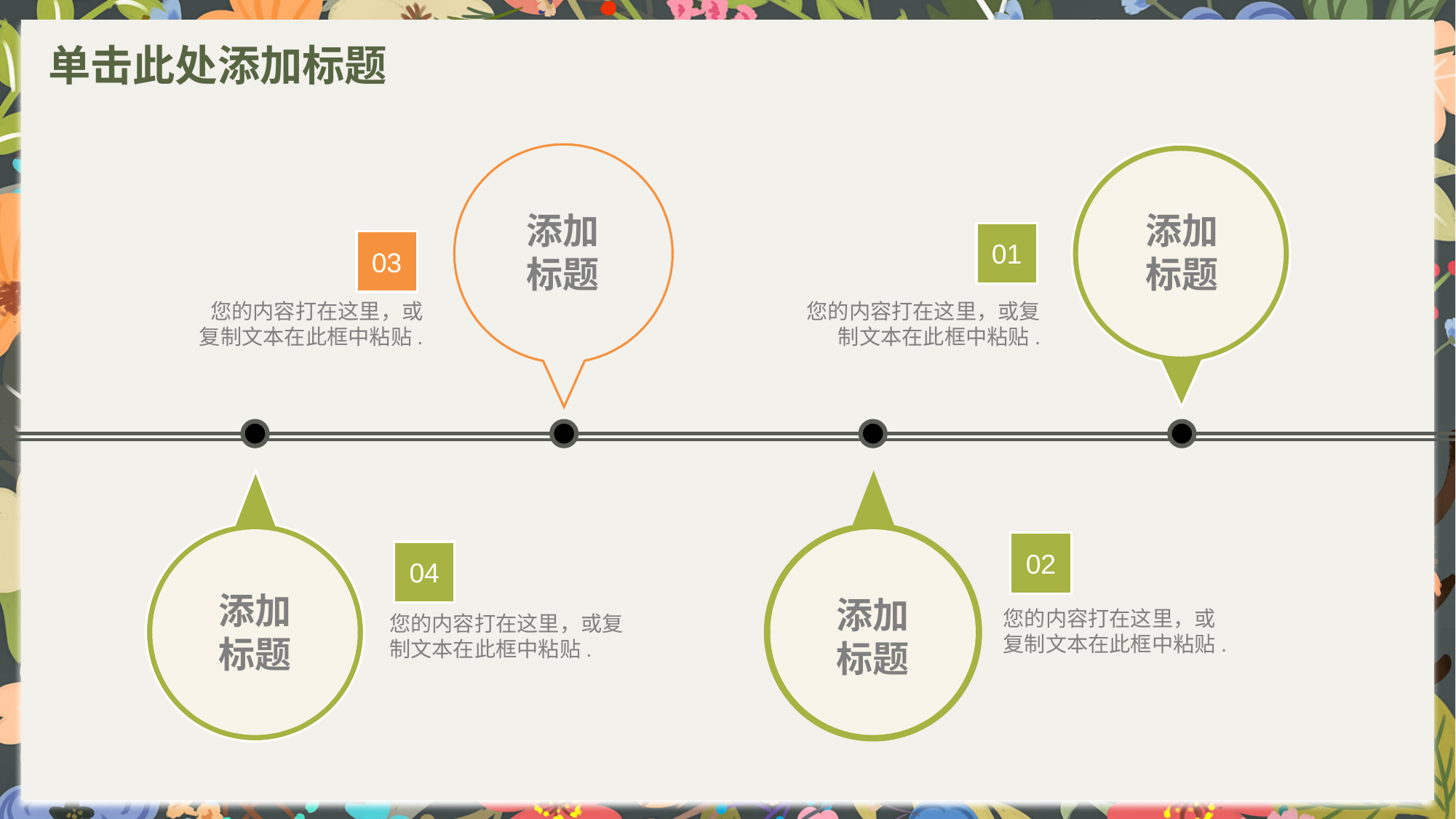

# 单击此处添加标题

添加
标题

添加
标题

01
您的内容打在这里，或复制文本在此框中粘贴.

03
您的内容打在这里，或复制文本在此框中粘贴.

添加
标题

添加
标题

02
您的内容打在这里，或复制文本在此框中粘贴.

04
您的内容打在这里，或复制文本在此框中粘贴.